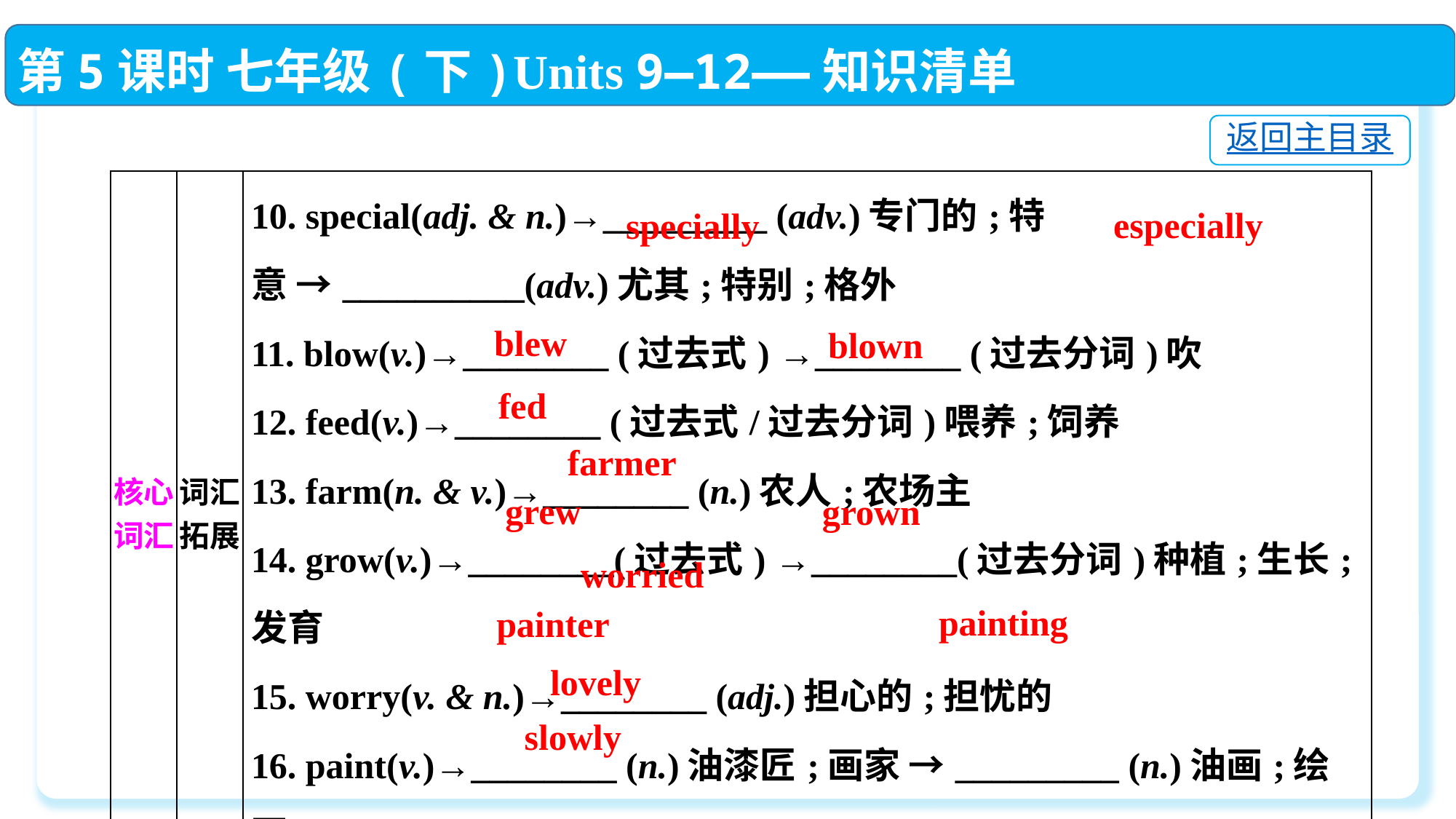

第5课时 七年级(下)Units 9—12——知识清单

返回主目录
| 核心词汇 | 词汇拓展 | 10. special(adj. & n.)→\_\_\_\_\_\_\_\_\_ (adv.)专门的;特意 →\_\_\_\_\_\_\_\_\_\_(adv.)尤其;特别;格外  11. blow(v.)→\_\_\_\_\_\_\_\_ (过去式) →\_\_\_\_\_\_\_\_ (过去分词)吹  12. feed(v.)→\_\_\_\_\_\_\_\_ (过去式/过去分词)喂养;饲养  13. farm(n. & v.)→\_\_\_\_\_\_\_\_ (n.)农人;农场主  14. grow(v.)→\_\_\_\_\_\_\_\_(过去式) →\_\_\_\_\_\_\_\_(过去分词)种植;生长;发育  15. worry(v. & n.)→\_\_\_\_\_\_\_\_ (adj.)担心的;担忧的  16. paint(v.)→\_\_\_\_\_\_\_\_ (n.)油漆匠;画家 →\_\_\_\_\_\_\_\_\_ (n.)油画;绘画  17. love(v. & n.)→\_\_\_\_\_\_\_\_ (adj.)可爱的  18. slow(adj.)→\_\_\_\_\_\_\_\_ (adv.)慢速地;缓慢地 |
| --- | --- | --- |
especially
specially

blew
blown
fed
farmer
grew
grown
worried
painting
painter
lovely
slowly